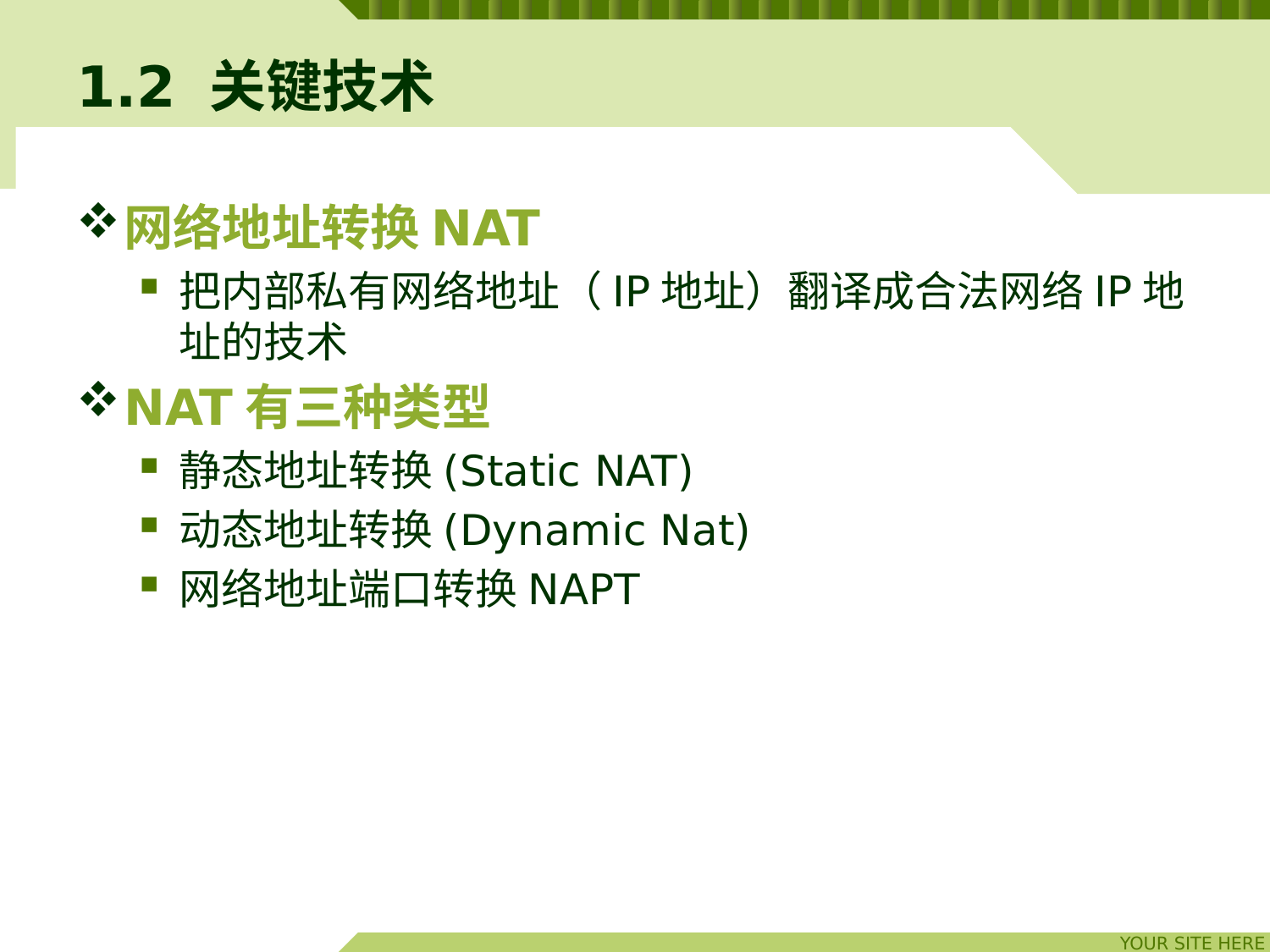

# 1.2 关键技术
网络地址转换NAT
把内部私有网络地址（IP地址）翻译成合法网络IP地址的技术
NAT有三种类型
静态地址转换(Static NAT)
动态地址转换(Dynamic Nat)
网络地址端口转换NAPT